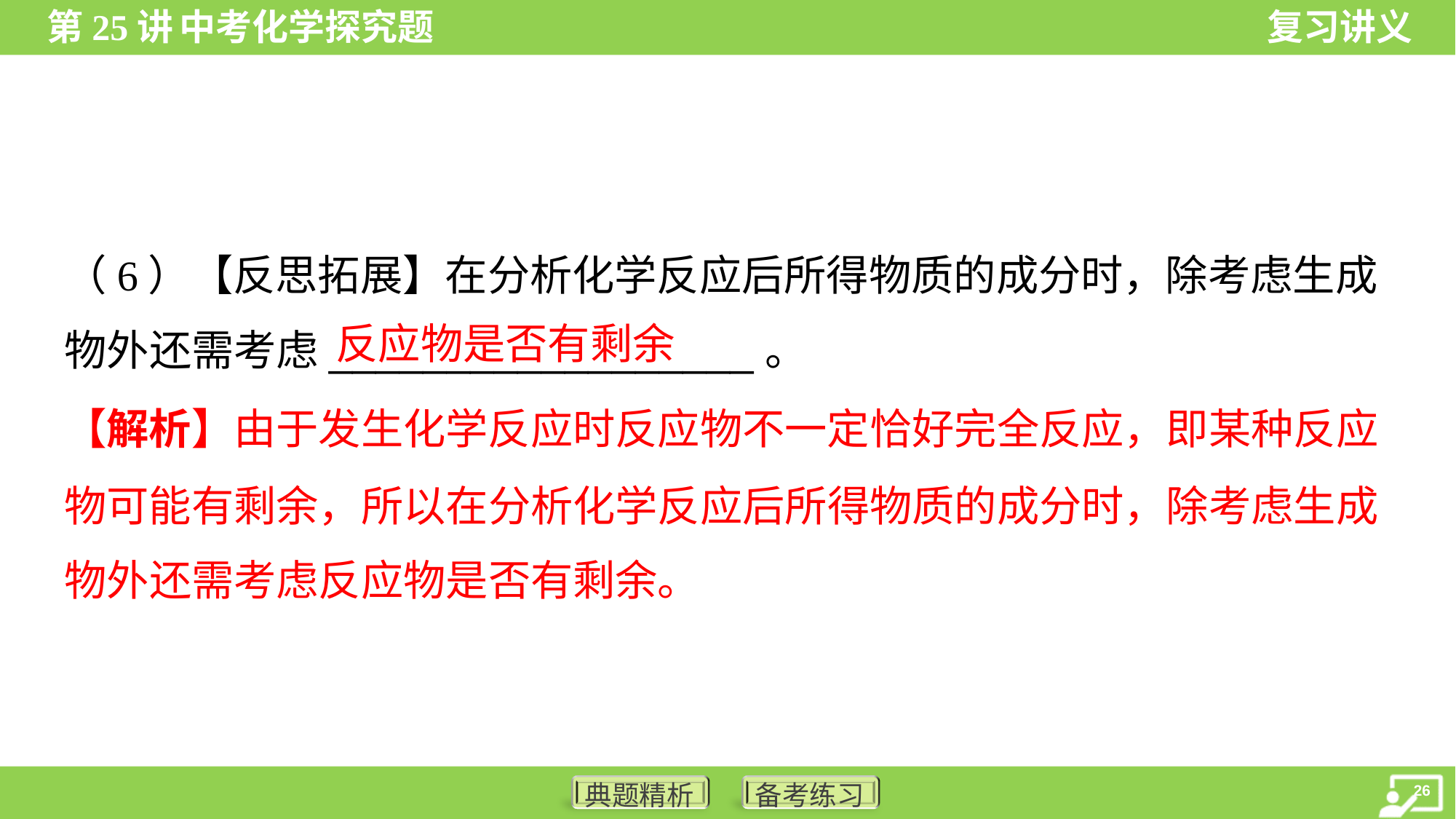

（6）【反思拓展】在分析化学反应后所得物质的成分时，除考虑生成
物外还需考虑__________________。
反应物是否有剩余
【解析】由于发生化学反应时反应物不一定恰好完全反应，即某种反应
物可能有剩余，所以在分析化学反应后所得物质的成分时，除考虑生成
物外还需考虑反应物是否有剩余。